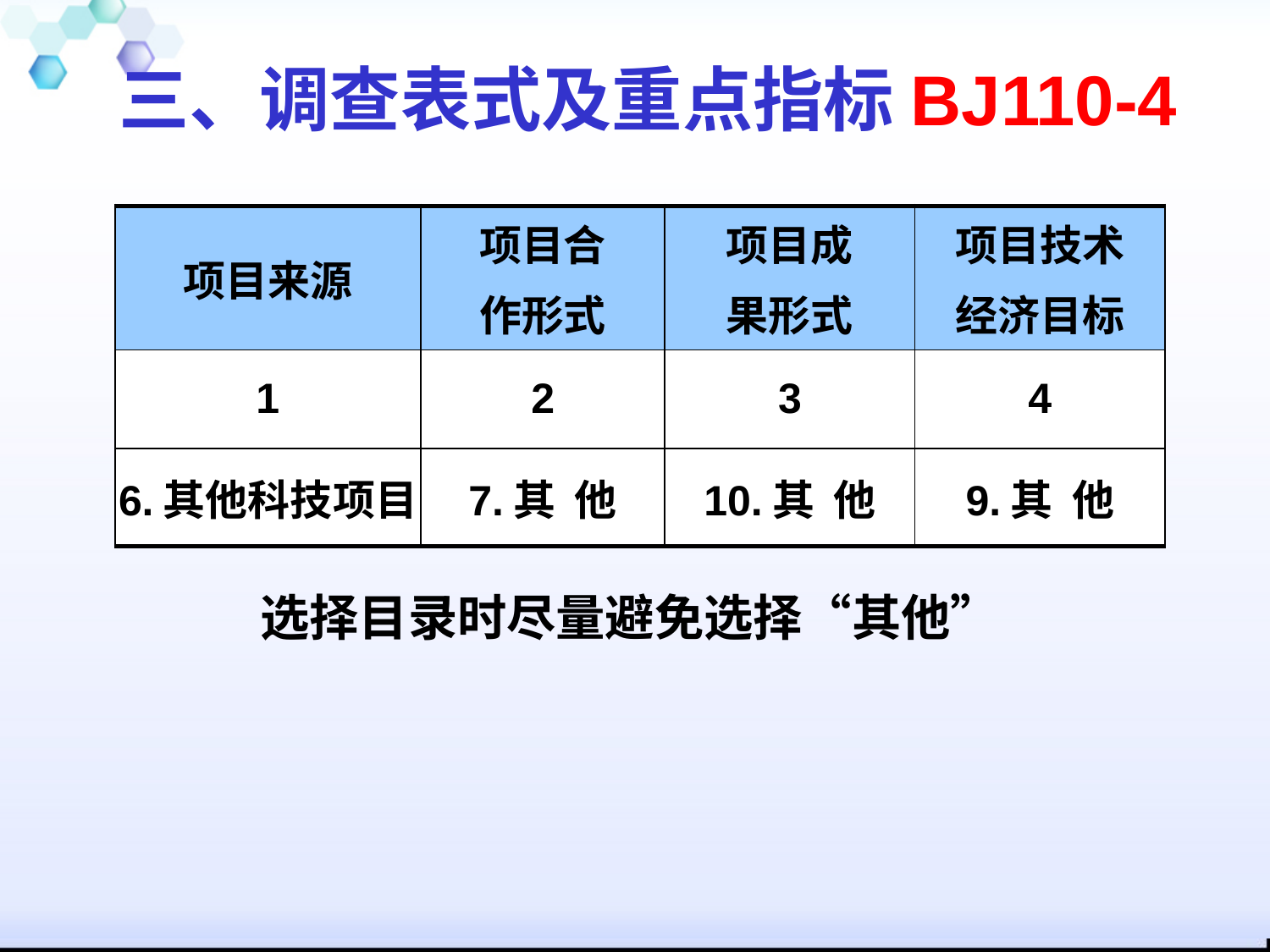

三、调查表式及重点指标BJ110-4
| 项目来源 | 项目合 作形式 | 项目成 果形式 | 项目技术 经济目标 |
| --- | --- | --- | --- |
| 1 | 2 | 3 | 4 |
| 6.其他科技项目 | 7.其 他 | 10.其 他 | 9.其 他 |

选择目录时尽量避免选择“其他”